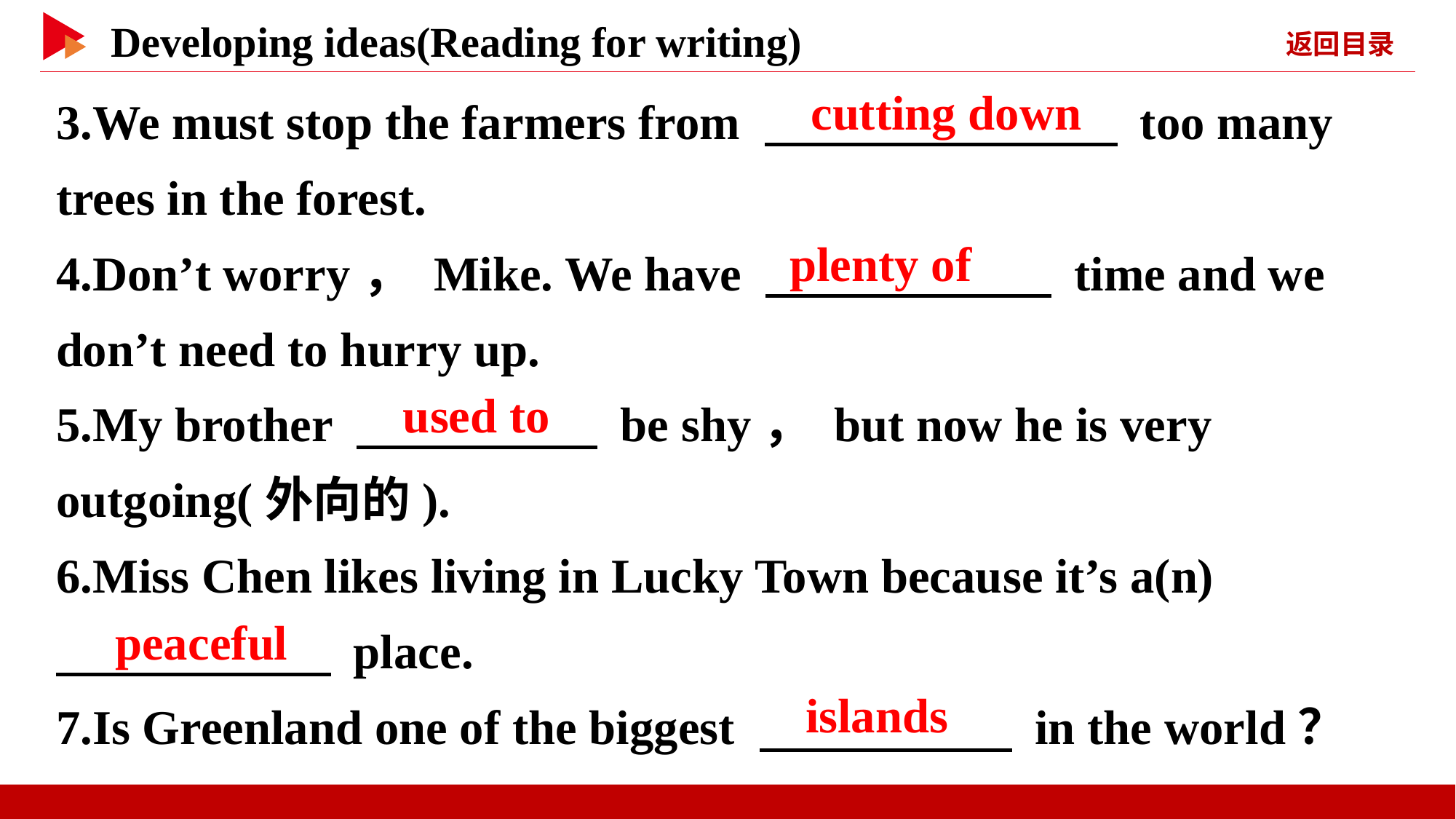

3.We must stop the farmers from 　                       　 too many trees in the forest.
4.Don’t worry， Mike. We have 　                 　 time and we don’t need to hurry up.
5.My brother 　             　 be shy， but now he is very outgoing(外向的).
6.Miss Chen likes living in Lucky Town because it’s a(n)
　                　 place.
7.Is Greenland one of the biggest 　              　 in the world？
　cutting down
　plenty of
　used to
　peaceful
　islands